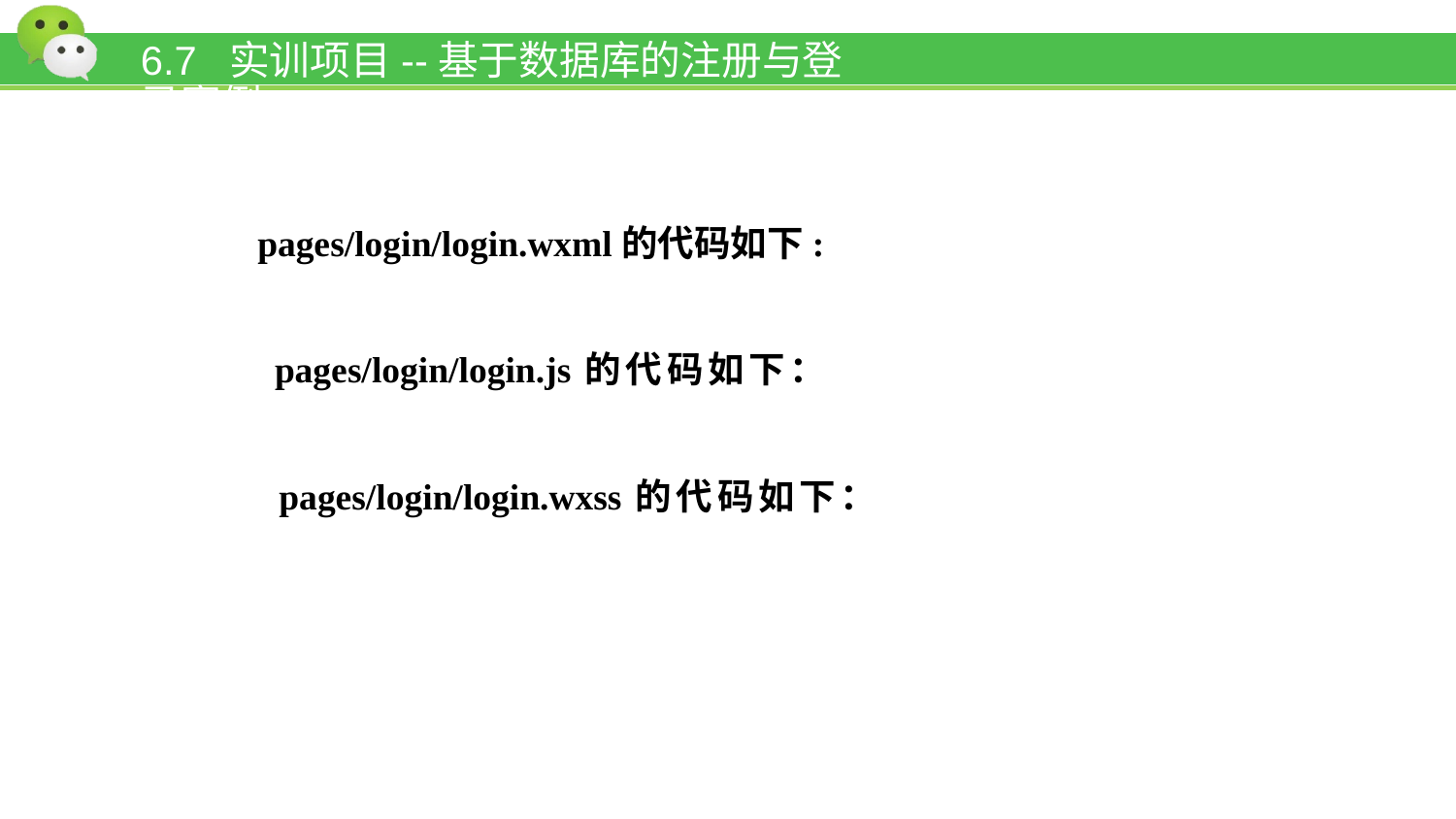

# 6.7  实训项目--基于数据库的注册与登录案例
pages/login/login.wxml的代码如下:
pages/login/login.js的代码如下：
pages/login/login.wxss的代码如下：